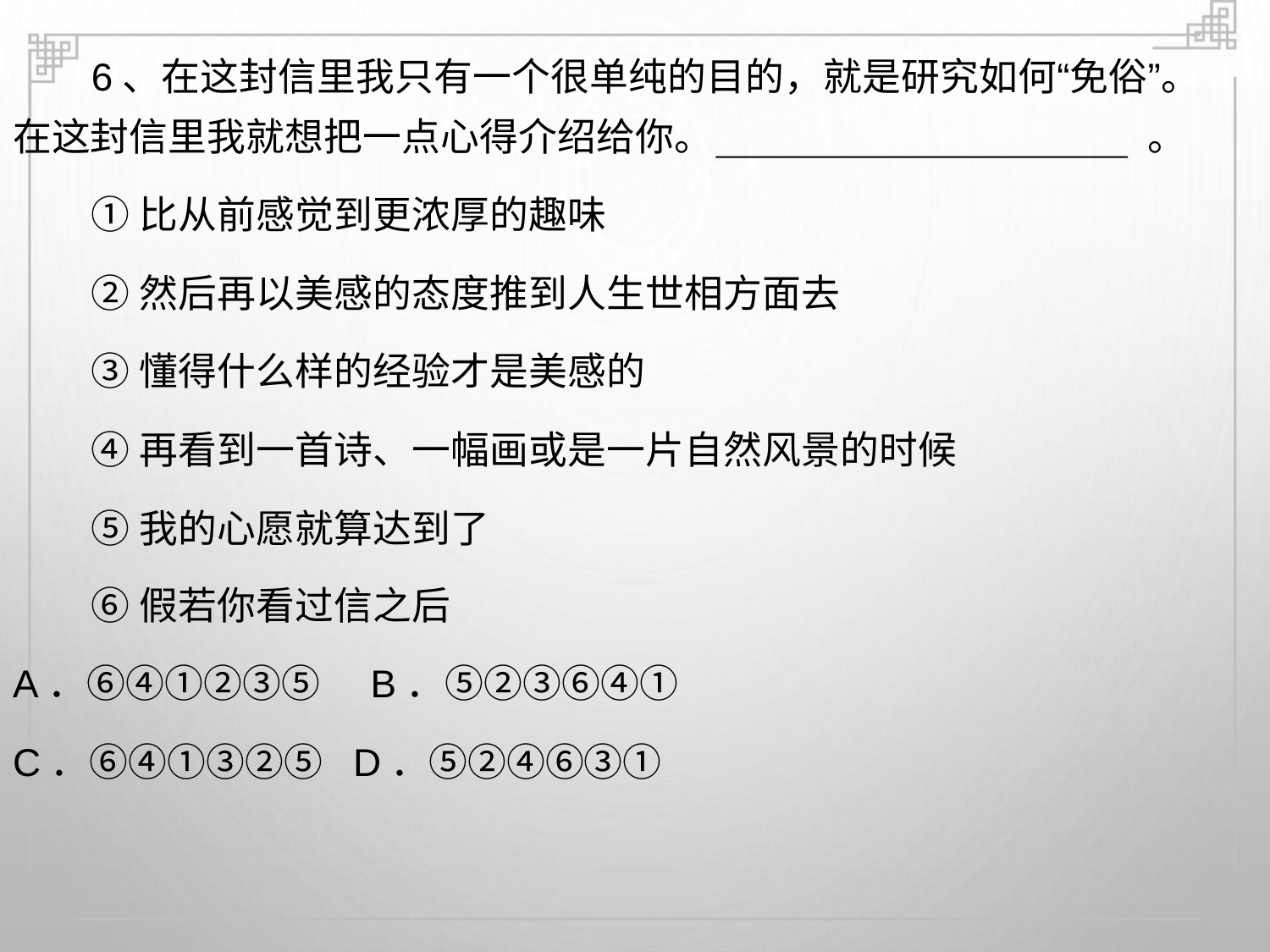

6、在这封信里我只有一个很单纯的目的，就是研究如何“免俗”。
在这封信里我就想把一点心得介绍给你。
①比从前感觉到更浓厚的趣味
。
②然后再以美感的态度推到人生世相方面去
③懂得什么样的经验才是美感的
④再看到一首诗、一幅画或是一片自然风景的时候
⑤我的心愿就算达到了
⑥假若你看过信之后
A．⑥④①②③⑤ B．⑤②③⑥④①
C．⑥④①③②⑤ D．⑤②④⑥③①